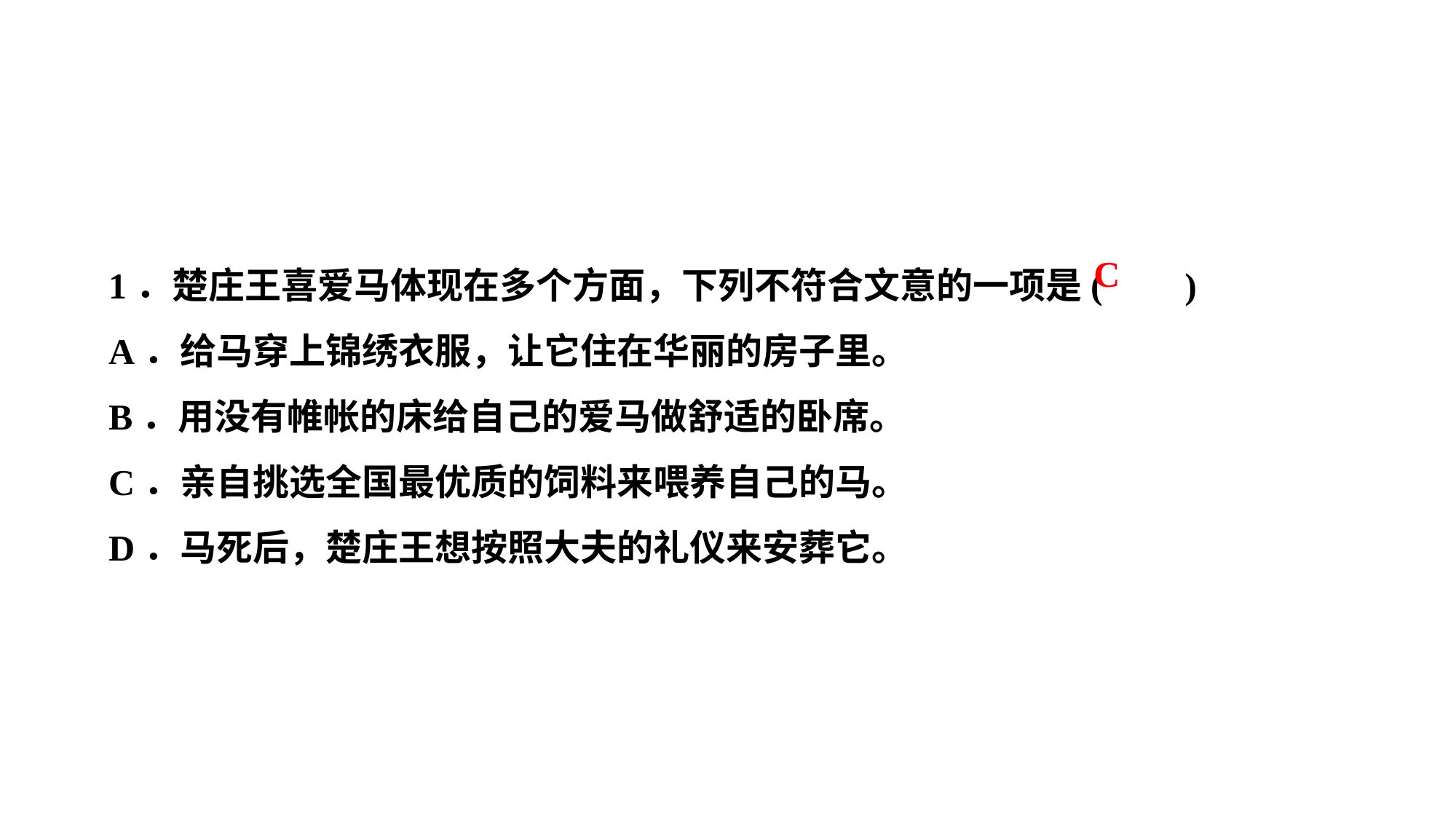

1．楚庄王喜爱马体现在多个方面，下列不符合文意的一项是(         )
A．给马穿上锦绣衣服，让它住在华丽的房子里。
B．用没有帷帐的床给自己的爱马做舒适的卧席。
C．亲自挑选全国最优质的饲料来喂养自己的马。
D．马死后，楚庄王想按照大夫的礼仪来安葬它。
C